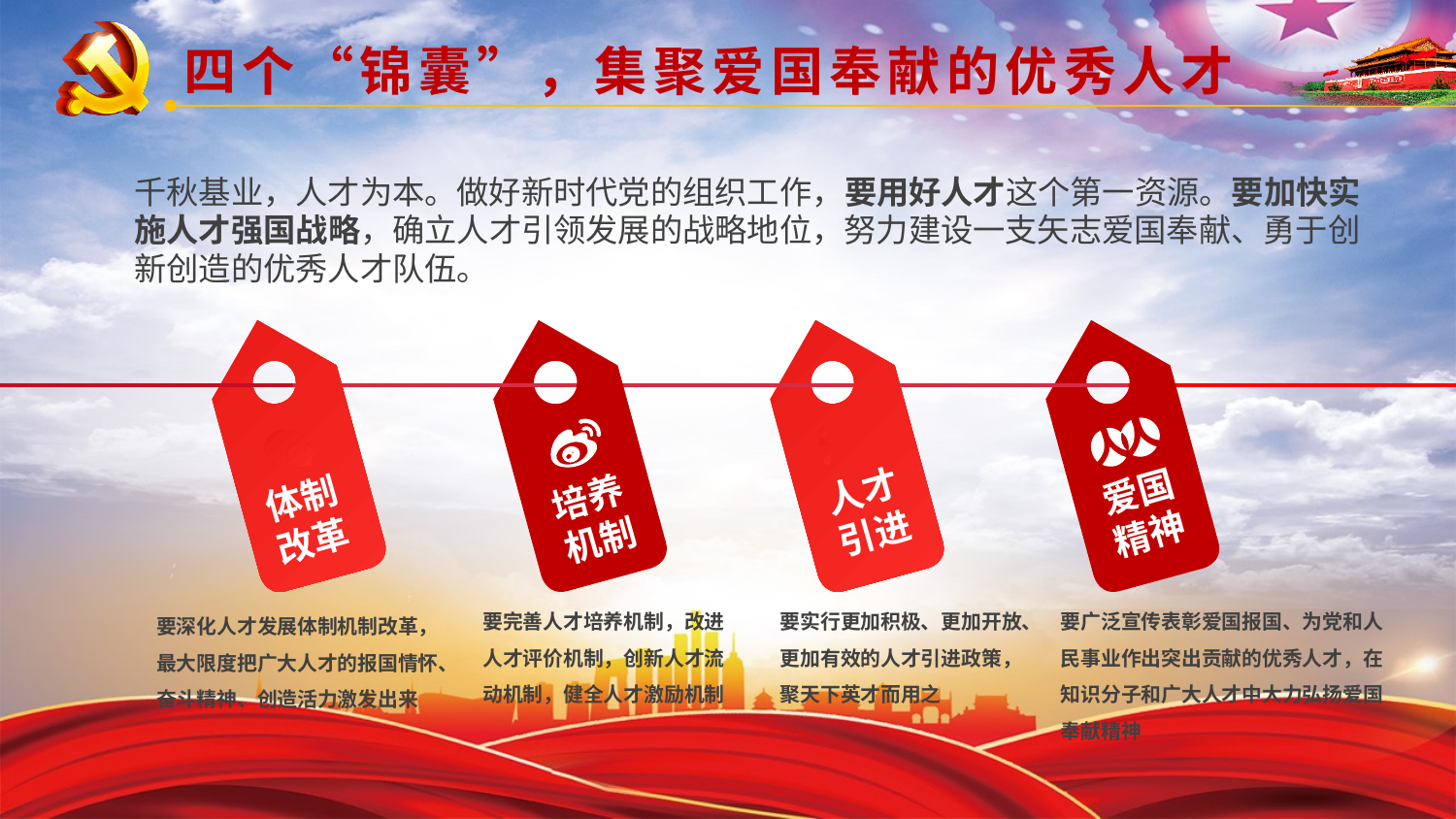

四个“锦囊”，集聚爱国奉献的优秀人才
千秋基业，人才为本。做好新时代党的组织工作，要用好人才这个第一资源。要加快实施人才强国战略，确立人才引领发展的战略地位，努力建设一支矢志爱国奉献、勇于创新创造的优秀人才队伍。

体制改革

培养机制

人才引进

爱国精神
要完善人才培养机制，改进人才评价机制，创新人才流动机制，健全人才激励机制
要实行更加积极、更加开放、更加有效的人才引进政策，聚天下英才而用之
要广泛宣传表彰爱国报国、为党和人民事业作出突出贡献的优秀人才，在知识分子和广大人才中大力弘扬爱国奉献精神
要深化人才发展体制机制改革，最大限度把广大人才的报国情怀、奋斗精神、创造活力激发出来